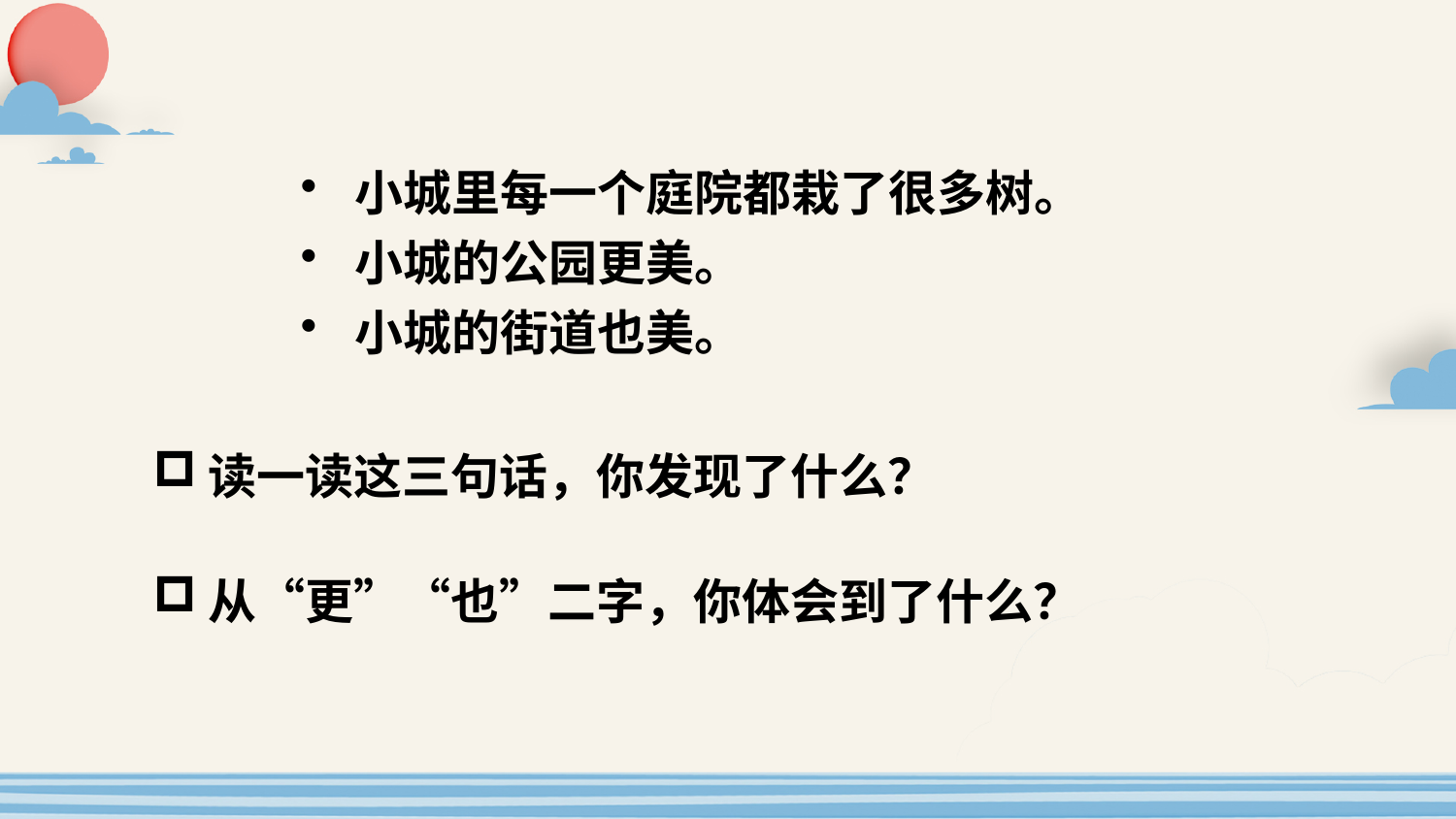

小城里每一个庭院都栽了很多树。
小城的公园更美。
小城的街道也美。
读一读这三句话，你发现了什么？
从“更”“也”二字，你体会到了什么？